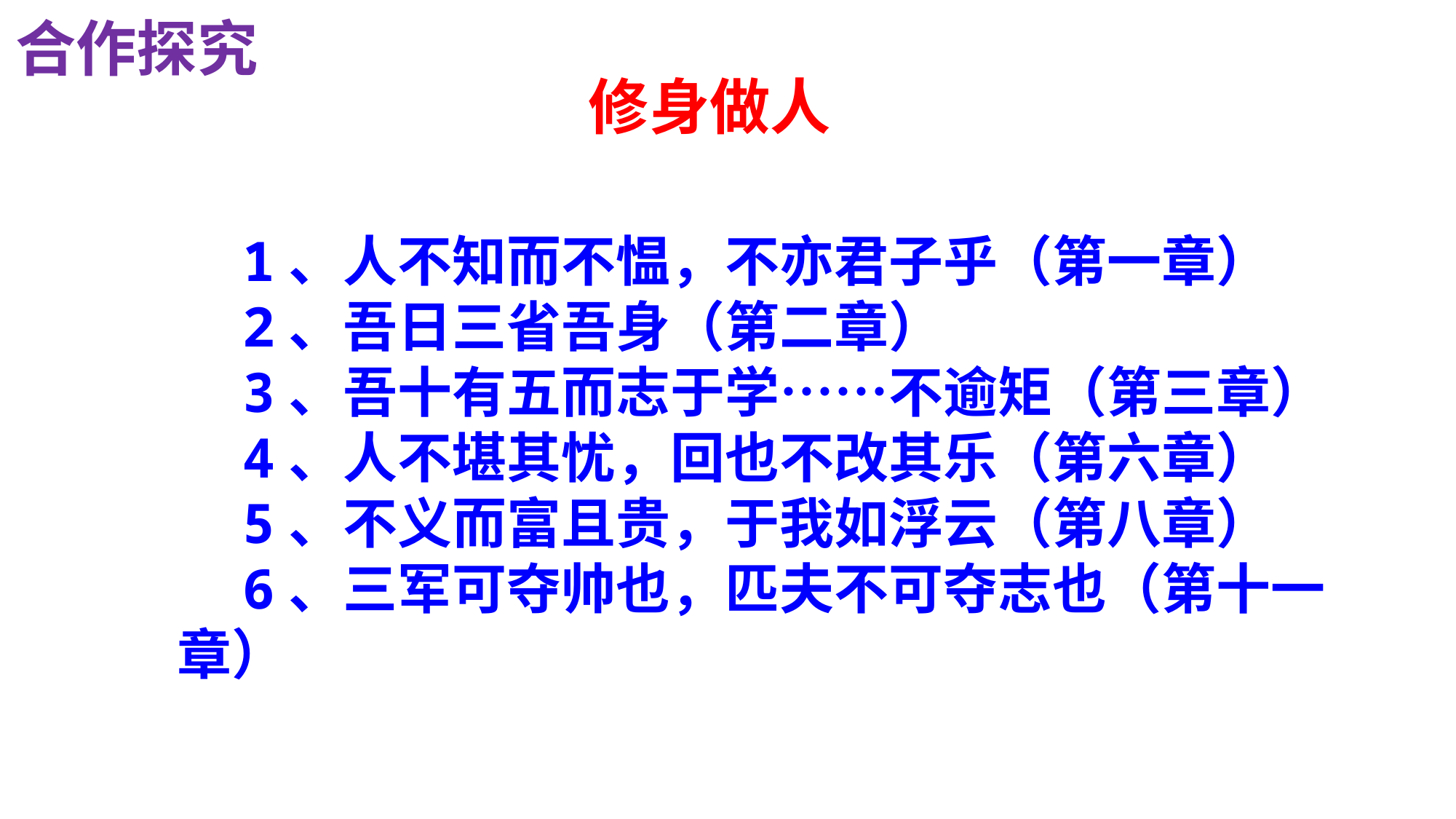

合作探究
# 修身做人

  1、人不知而不愠，不亦君子乎（第一章）
  2、吾日三省吾身（第二章）
  3、吾十有五而志于学……不逾矩（第三章）
  4、人不堪其忧，回也不改其乐（第六章）
  5、不义而富且贵，于我如浮云（第八章）
  6、三军可夺帅也，匹夫不可夺志也（第十一章）